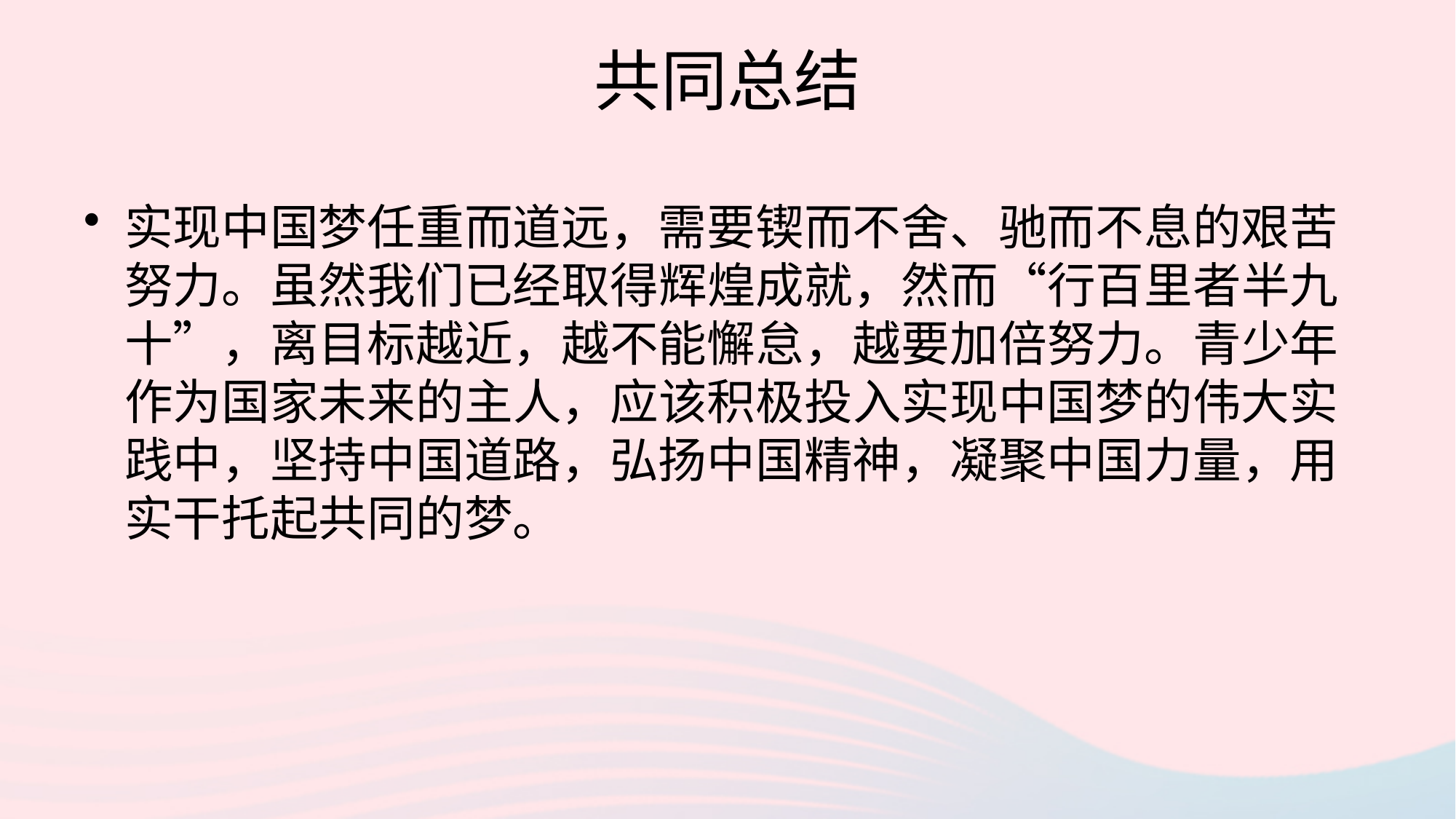

# 共同总结
实现中国梦任重而道远，需要锲而不舍、驰而不息的艰苦努力。虽然我们已经取得辉煌成就，然而“行百里者半九十”，离目标越近，越不能懈怠，越要加倍努力。青少年作为国家未来的主人，应该积极投入实现中国梦的伟大实践中，坚持中国道路，弘扬中国精神，凝聚中国力量，用实干托起共同的梦。